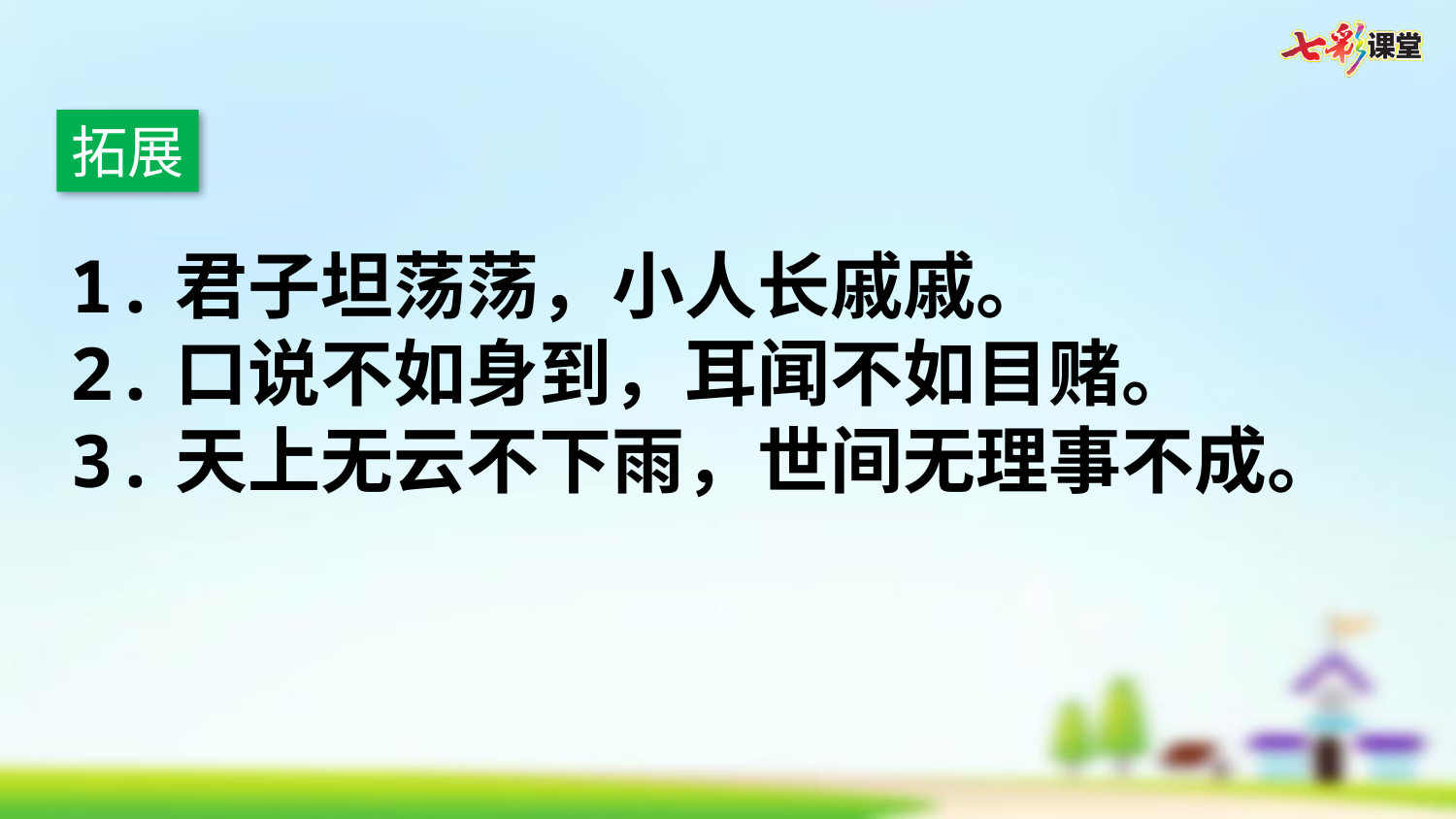

拓展
1.君子坦荡荡，小人长戚戚。
2.口说不如身到，耳闻不如目赌。
3.天上无云不下雨，世间无理事不成。